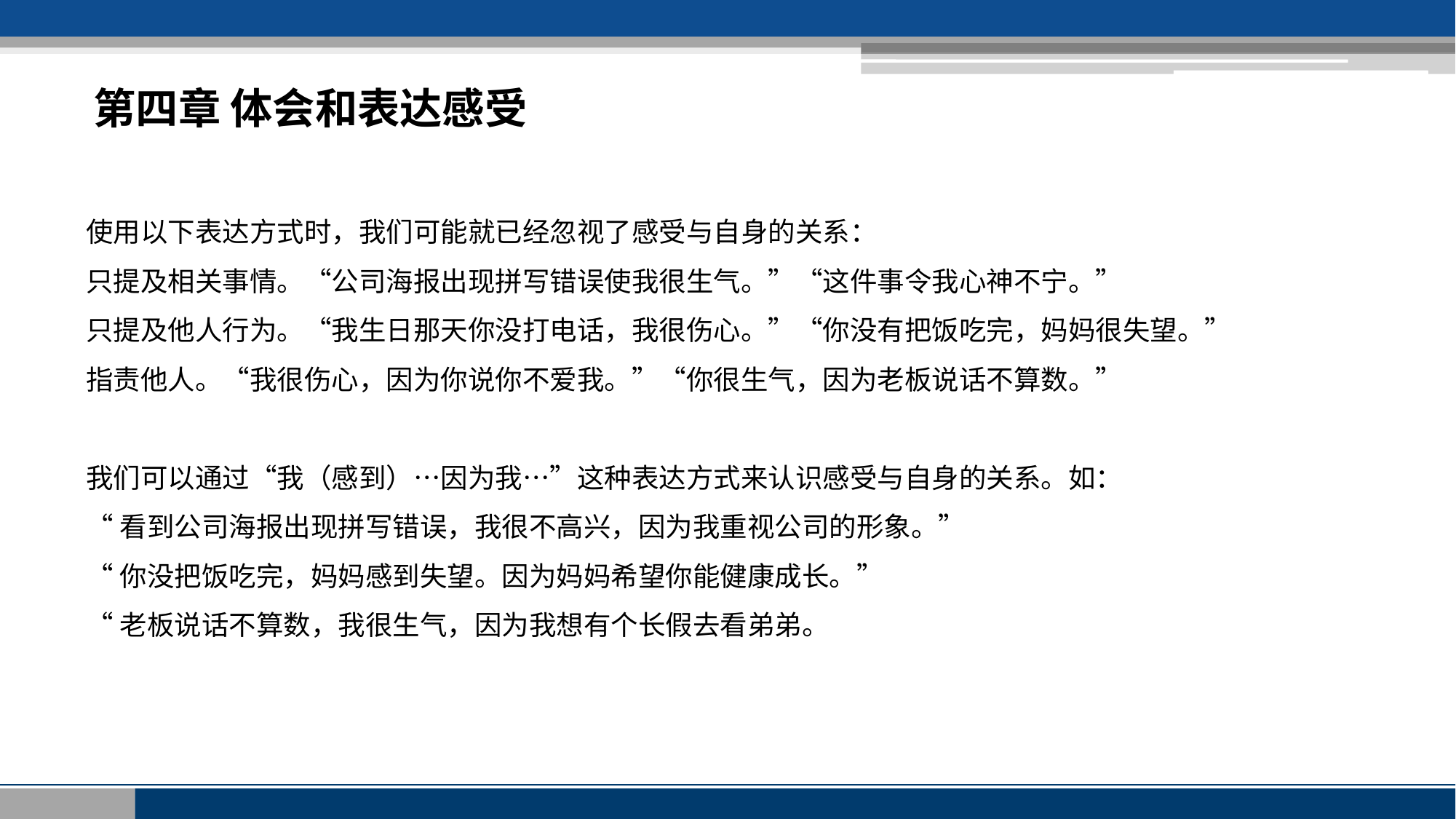

第四章 体会和表达感受
使用以下表达方式时，我们可能就已经忽视了感受与自身的关系：
只提及相关事情。“公司海报出现拼写错误使我很生气。”“这件事令我心神不宁。”
只提及他人行为。“我生日那天你没打电话，我很伤心。”“你没有把饭吃完，妈妈很失望。”
指责他人。“我很伤心，因为你说你不爱我。”“你很生气，因为老板说话不算数。”

我们可以通过“我（感到）…因为我…”这种表达方式来认识感受与自身的关系。如：
“看到公司海报出现拼写错误，我很不高兴，因为我重视公司的形象。”
“你没把饭吃完，妈妈感到失望。因为妈妈希望你能健康成长。”
“老板说话不算数，我很生气，因为我想有个长假去看弟弟。